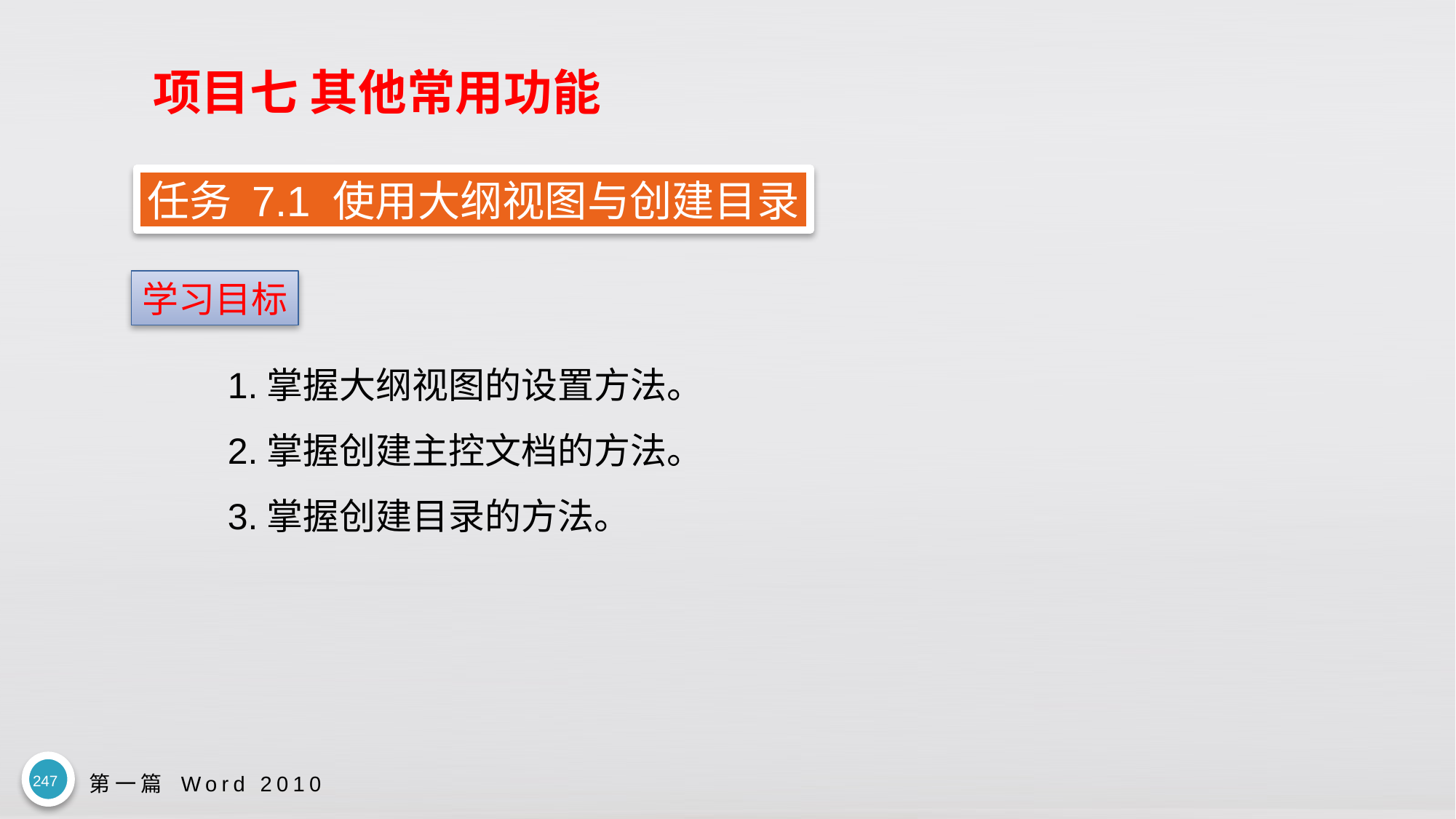

# 项目七 其他常用功能
任务 7.1 使用大纲视图与创建目录
学习目标
1.掌握大纲视图的设置方法。
2.掌握创建主控文档的方法。
3.掌握创建目录的方法。
247